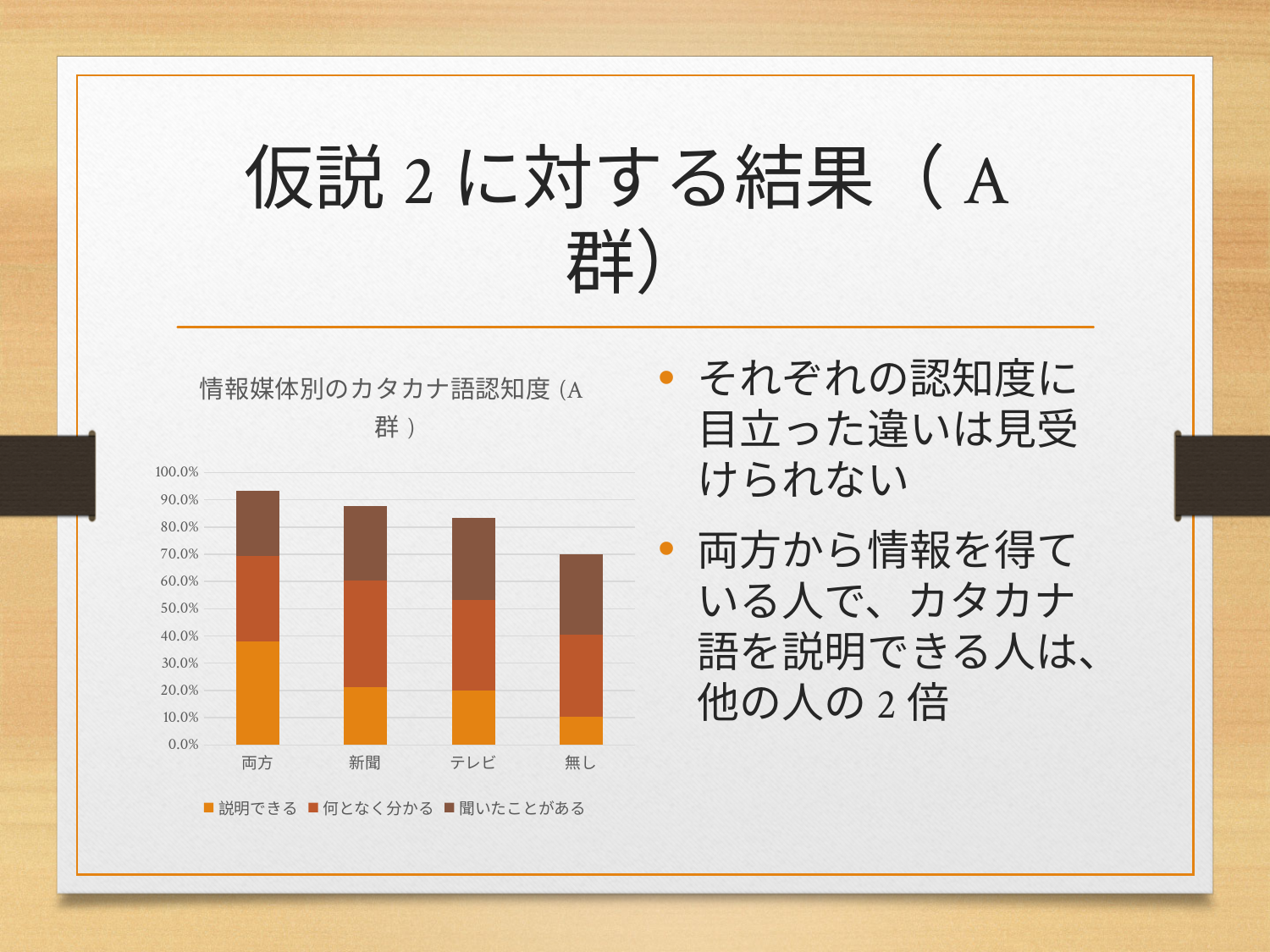

# 仮説2に対する結果（A群）

### Chart: 情報媒体別のカタカナ語認知度(A群)

| Category | 説明できる | 何となく分かる | 聞いたことがある |
|---|---|---|---|
| 無し | 0.1037037037037037 | 0.3 | 0.2962962962962963 |
| テレビ | 0.2 | 0.3310344827586207 | 0.30344827586206896 |
| 新聞 | 0.212 | 0.392 | 0.272 |
| 両方 | 0.37894736842105264 | 0.3157894736842105 | 0.23684210526315788 |
それぞれの認知度に目立った違いは見受けられない
両方から情報を得ている人で、カタカナ語を説明できる人は、他の人の2倍